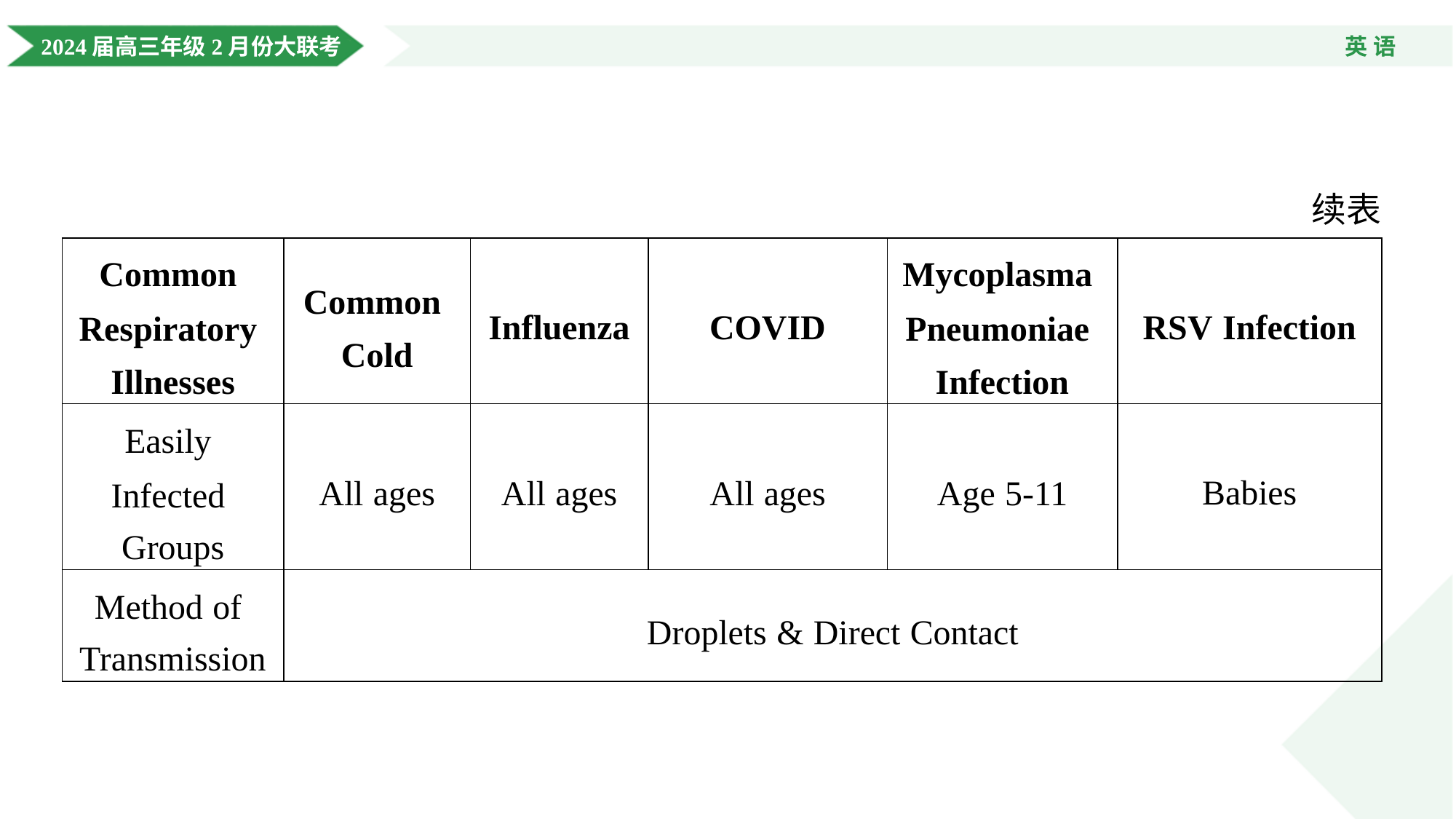

续表
| Common Respiratory Illnesses | Common Cold | Influenza | COVID | Mycoplasma Pneumoniae Infection | RSV Infection |
| --- | --- | --- | --- | --- | --- |
| Easily Infected Groups | All ages | All ages | All ages | Age 5-11 | Babies |
| Method of Transmission | Droplets & Direct Contact |  |  |  |  |